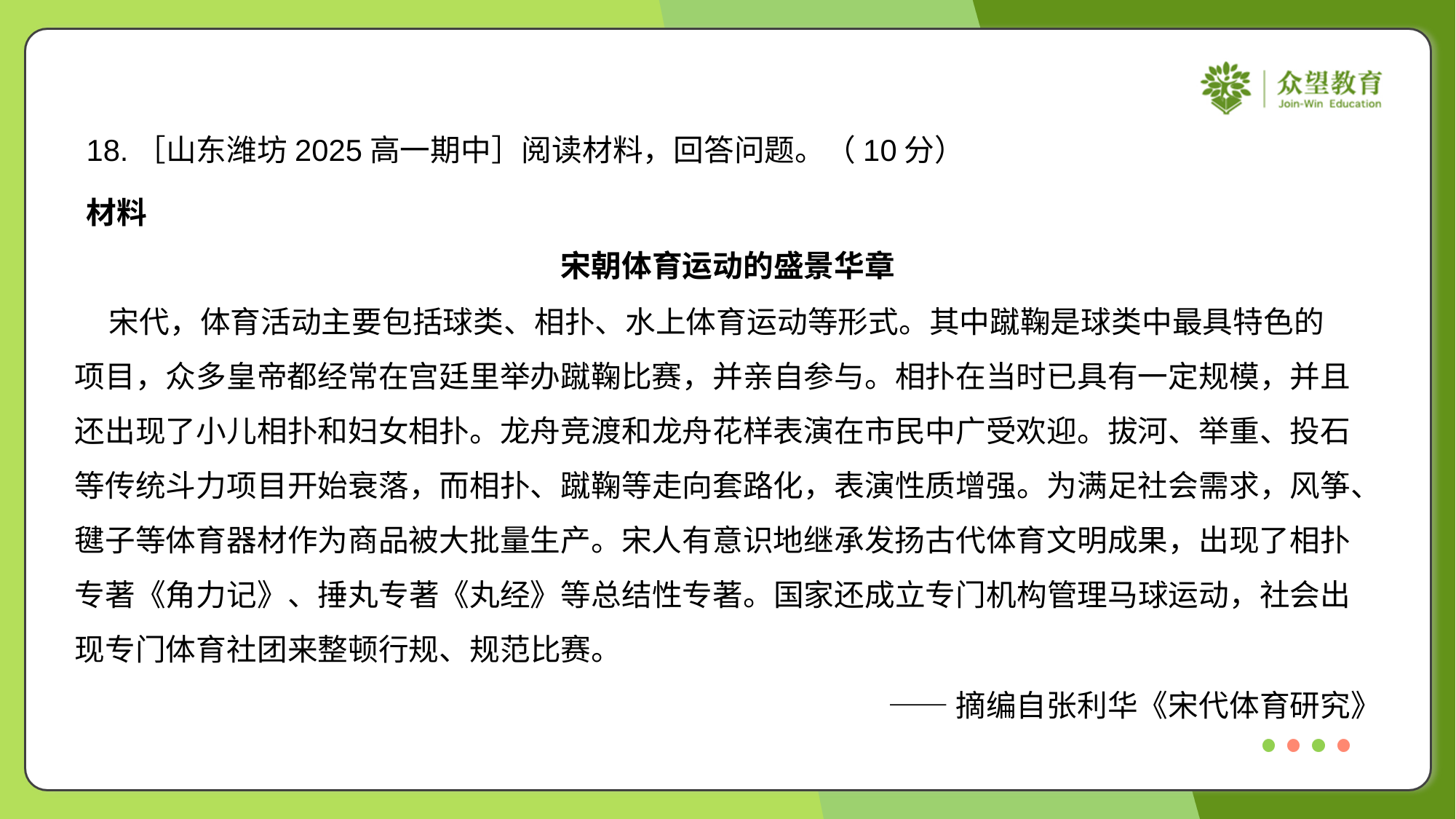

18.［山东潍坊2025高一期中］阅读材料，回答问题。（10分）
材料
宋朝体育运动的盛景华章
    宋代，体育活动主要包括球类、相扑、水上体育运动等形式。其中蹴鞠是球类中最具特色的
项目，众多皇帝都经常在宫廷里举办蹴鞠比赛，并亲自参与。相扑在当时已具有一定规模，并且
还出现了小儿相扑和妇女相扑。龙舟竞渡和龙舟花样表演在市民中广受欢迎。拔河、举重、投石
等传统斗力项目开始衰落，而相扑、蹴鞠等走向套路化，表演性质增强。为满足社会需求，风筝、
毽子等体育器材作为商品被大批量生产。宋人有意识地继承发扬古代体育文明成果，出现了相扑
专著《角力记》、捶丸专著《丸经》等总结性专著。国家还成立专门机构管理马球运动，社会出
现专门体育社团来整顿行规、规范比赛。
——摘编自张利华《宋代体育研究》